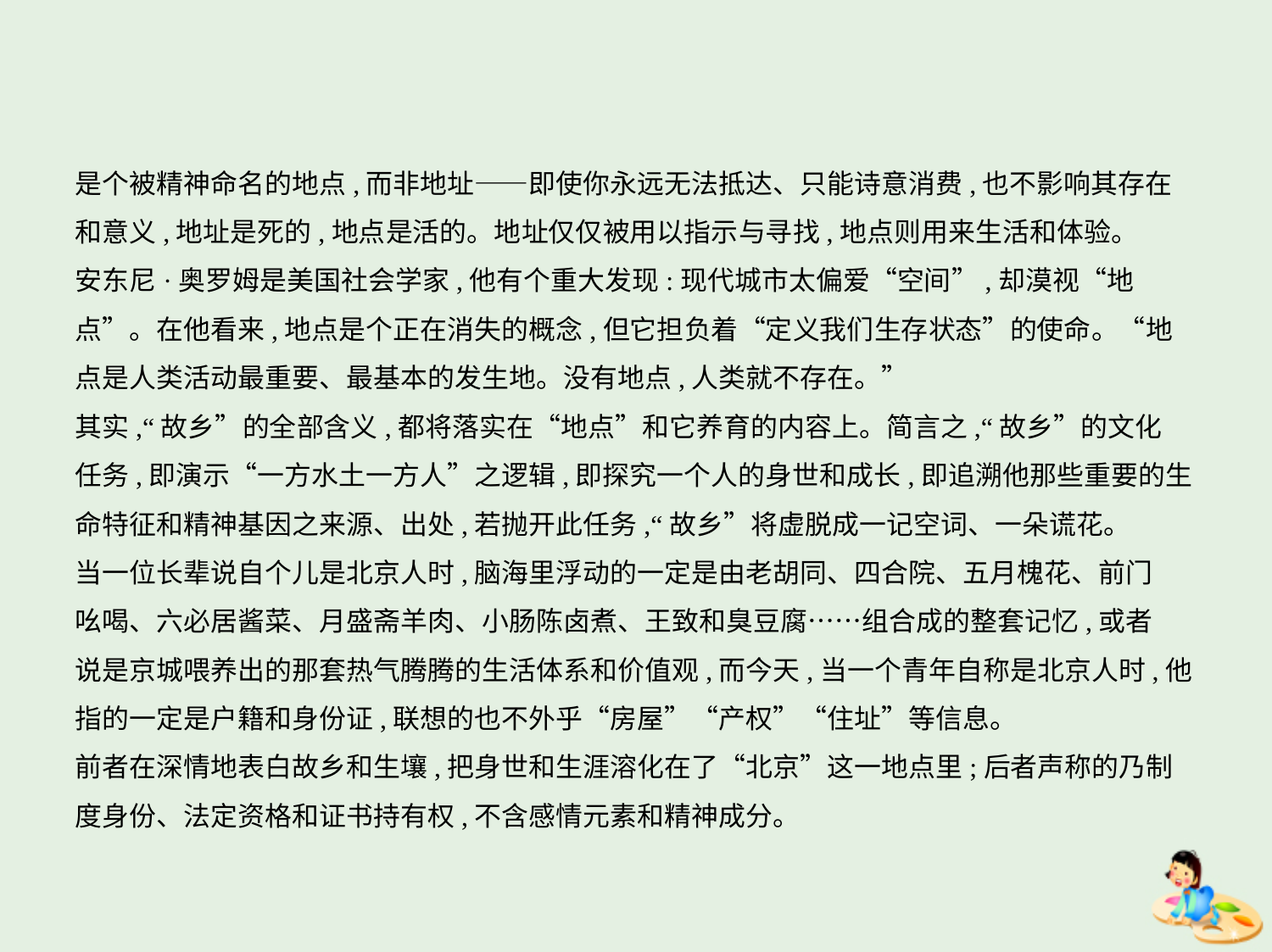

是个被精神命名的地点,而非地址——即使你永远无法抵达、只能诗意消费,也不影响其存在
和意义,地址是死的,地点是活的。地址仅仅被用以指示与寻找,地点则用来生活和体验。
安东尼·奥罗姆是美国社会学家,他有个重大发现:现代城市太偏爱“空间”,却漠视“地
点”。在他看来,地点是个正在消失的概念,但它担负着“定义我们生存状态”的使命。“地
点是人类活动最重要、最基本的发生地。没有地点,人类就不存在。”
其实,“故乡”的全部含义,都将落实在“地点”和它养育的内容上。简言之,“故乡”的文化
任务,即演示“一方水土一方人”之逻辑,即探究一个人的身世和成长,即追溯他那些重要的生
命特征和精神基因之来源、出处,若抛开此任务,“故乡”将虚脱成一记空词、一朵谎花。
当一位长辈说自个儿是北京人时,脑海里浮动的一定是由老胡同、四合院、五月槐花、前门
吆喝、六必居酱菜、月盛斋羊肉、小肠陈卤煮、王致和臭豆腐……组合成的整套记忆,或者
说是京城喂养出的那套热气腾腾的生活体系和价值观,而今天,当一个青年自称是北京人时,他
指的一定是户籍和身份证,联想的也不外乎“房屋”“产权”“住址”等信息。
前者在深情地表白故乡和生壤,把身世和生涯溶化在了“北京”这一地点里;后者声称的乃制
度身份、法定资格和证书持有权,不含感情元素和精神成分。